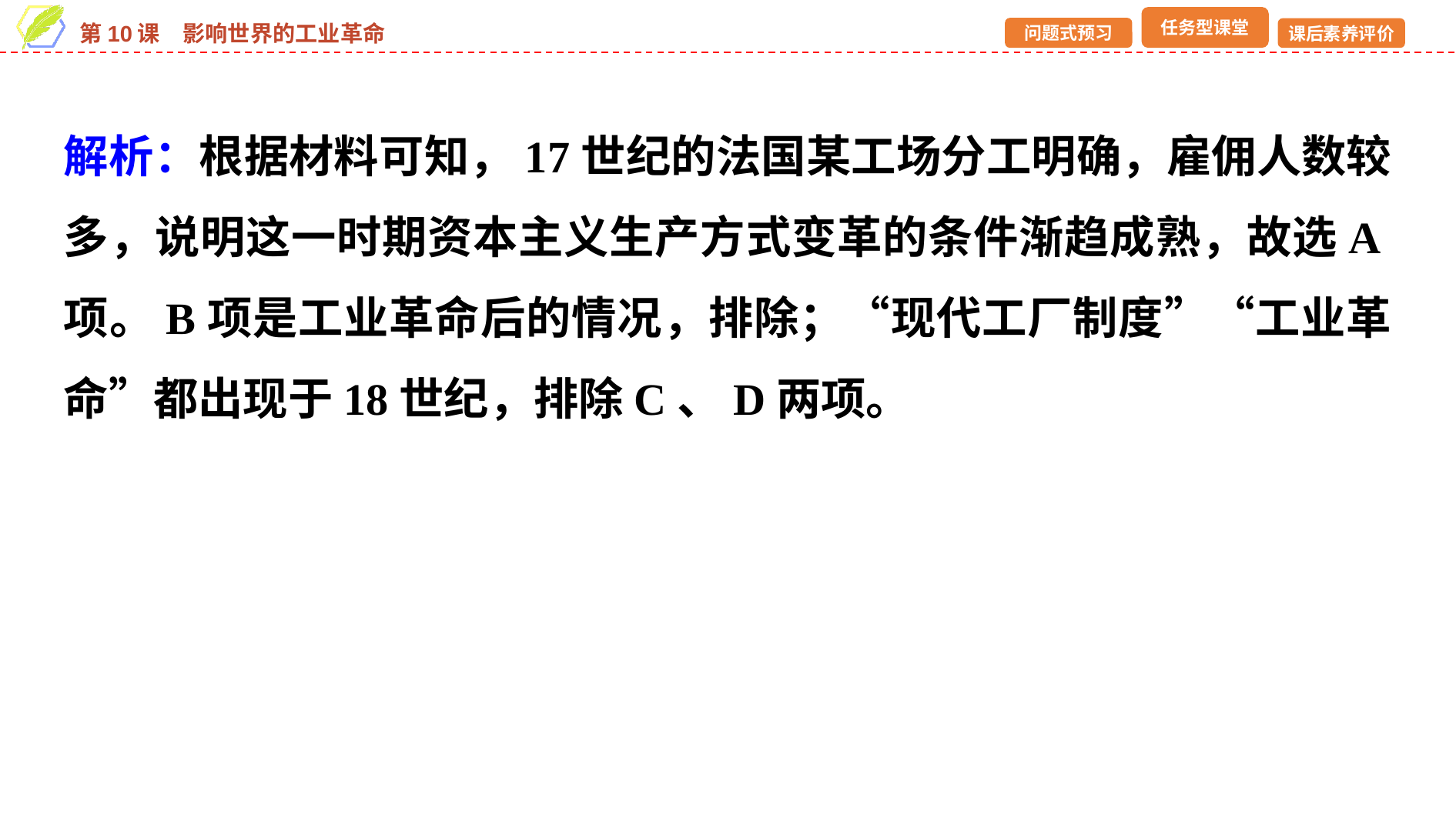

解析：根据材料可知，17世纪的法国某工场分工明确，雇佣人数较多，说明这一时期资本主义生产方式变革的条件渐趋成熟，故选A项。B项是工业革命后的情况，排除；“现代工厂制度”“工业革命”都出现于18世纪，排除C、D两项。